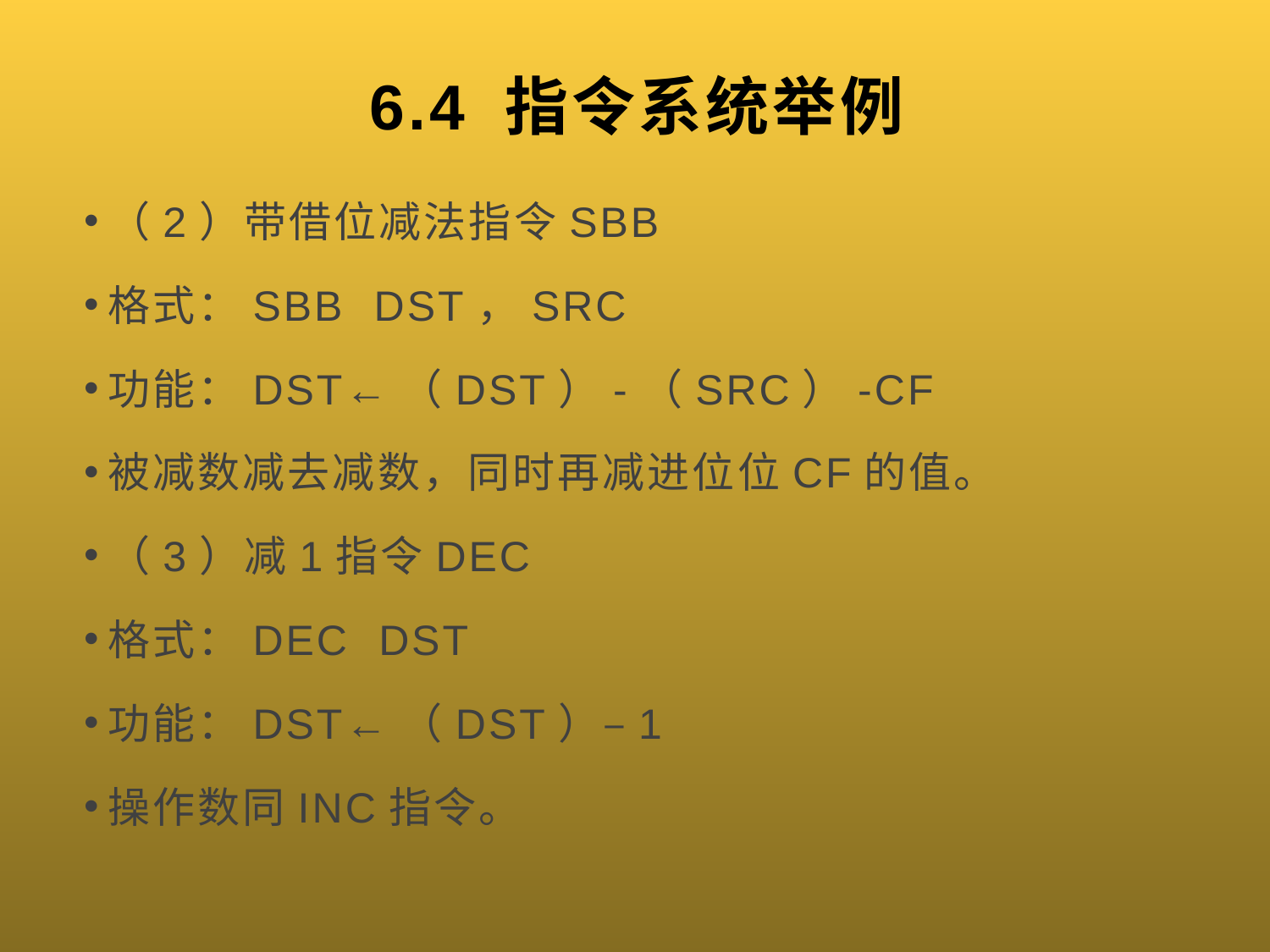

# 6.4 指令系统举例
（2）带借位减法指令SBB
格式：SBB  DST，SRC
功能：DST←（DST）-（SRC）-CF
被减数减去减数，同时再减进位位CF的值。
（3）减1指令DEC
格式：DEC  DST
功能：DST←（DST）–1
操作数同INC指令。